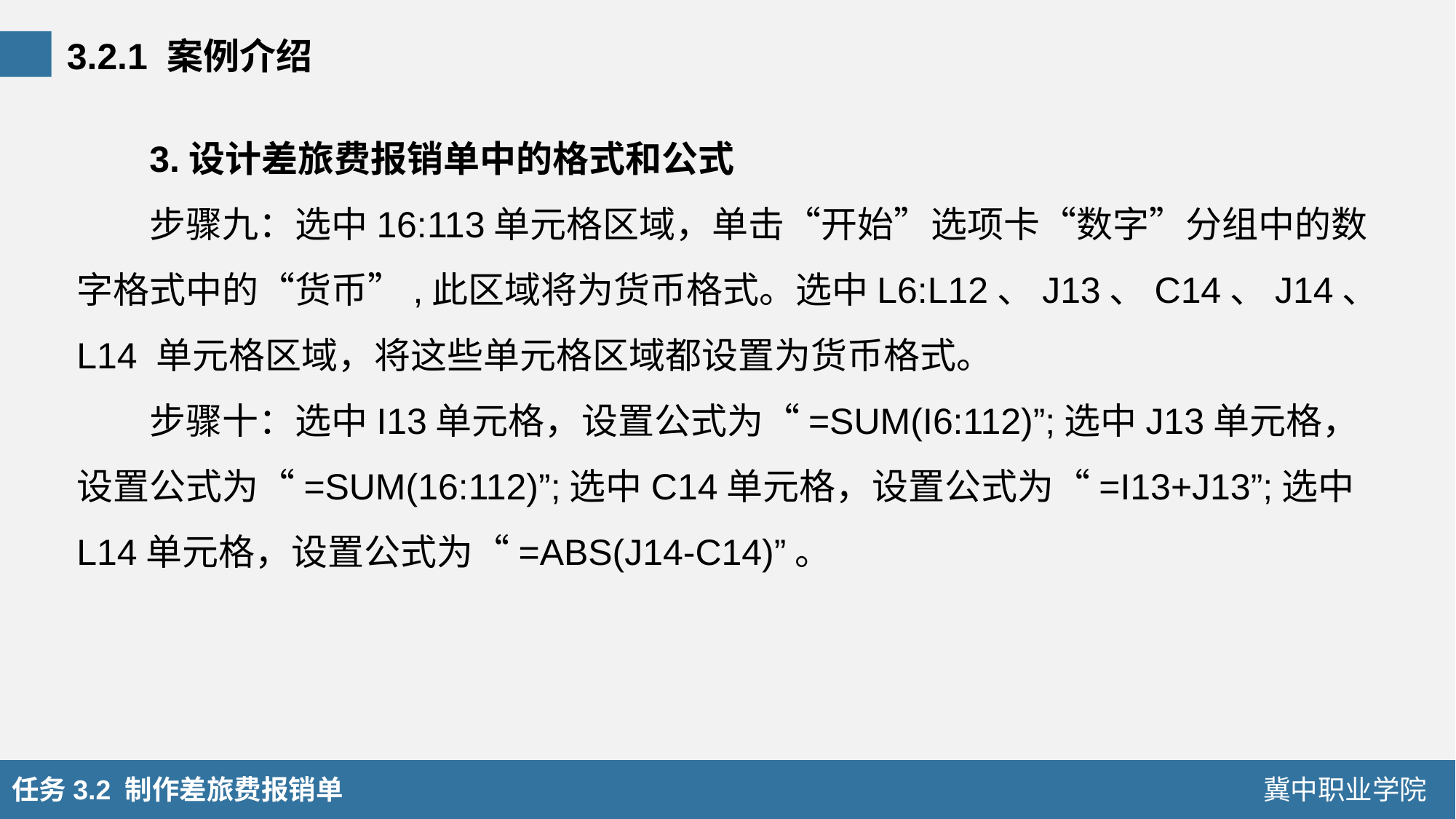

3.2.1 案例介绍
3.设计差旅费报销单中的格式和公式
步骤九：选中16:113单元格区域，单击“开始”选项卡“数字”分组中的数字格式中的“货币”,此区域将为货币格式。选中L6:L12、J13、C14、J14、L14 单元格区域，将这些单元格区域都设置为货币格式。
步骤十：选中I13单元格，设置公式为“=SUM(I6:112)”;选中J13单元格，设置公式为“=SUM(16:112)”;选中C14单元格，设置公式为“=I13+J13”;选中L14单元格，设置公式为“=ABS(J14-C14)”。

任务3.2 制作差旅费报销单
冀中职业学院